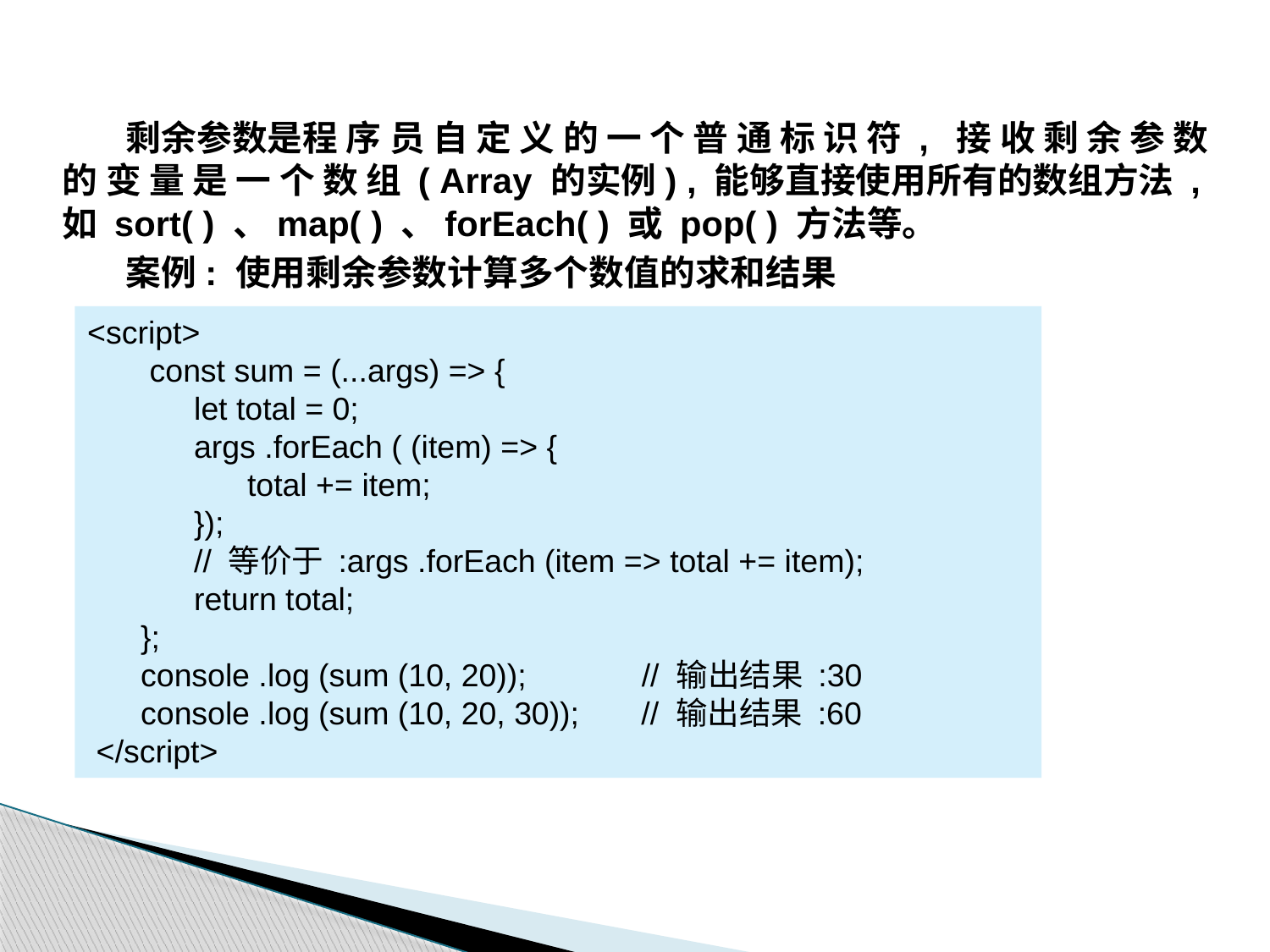

剩余参数是程 序 员 自 定 义 的 一 个 普 通 标 识 符 ,  接 收 剩 余 参 数 的 变 量 是 一 个 数 组 ( Array 的实例) , 能够直接使用所有的数组方法 ,  如 sort( ) 、map( ) 、forEach( ) 或 pop( ) 方法等。
案例: 使用剩余参数计算多个数值的求和结果

<script>
       const sum = (...args) => {
            let total = 0;
            args .forEach ( (item) => {
                  total += item;
            });
            // 等价于 :args .forEach (item => total += item);
            return total;
      };
      console .log (sum (10, 20));             // 输出结果 :30
      console .log (sum (10, 20, 30));       // 输出结果 :60
 </script>